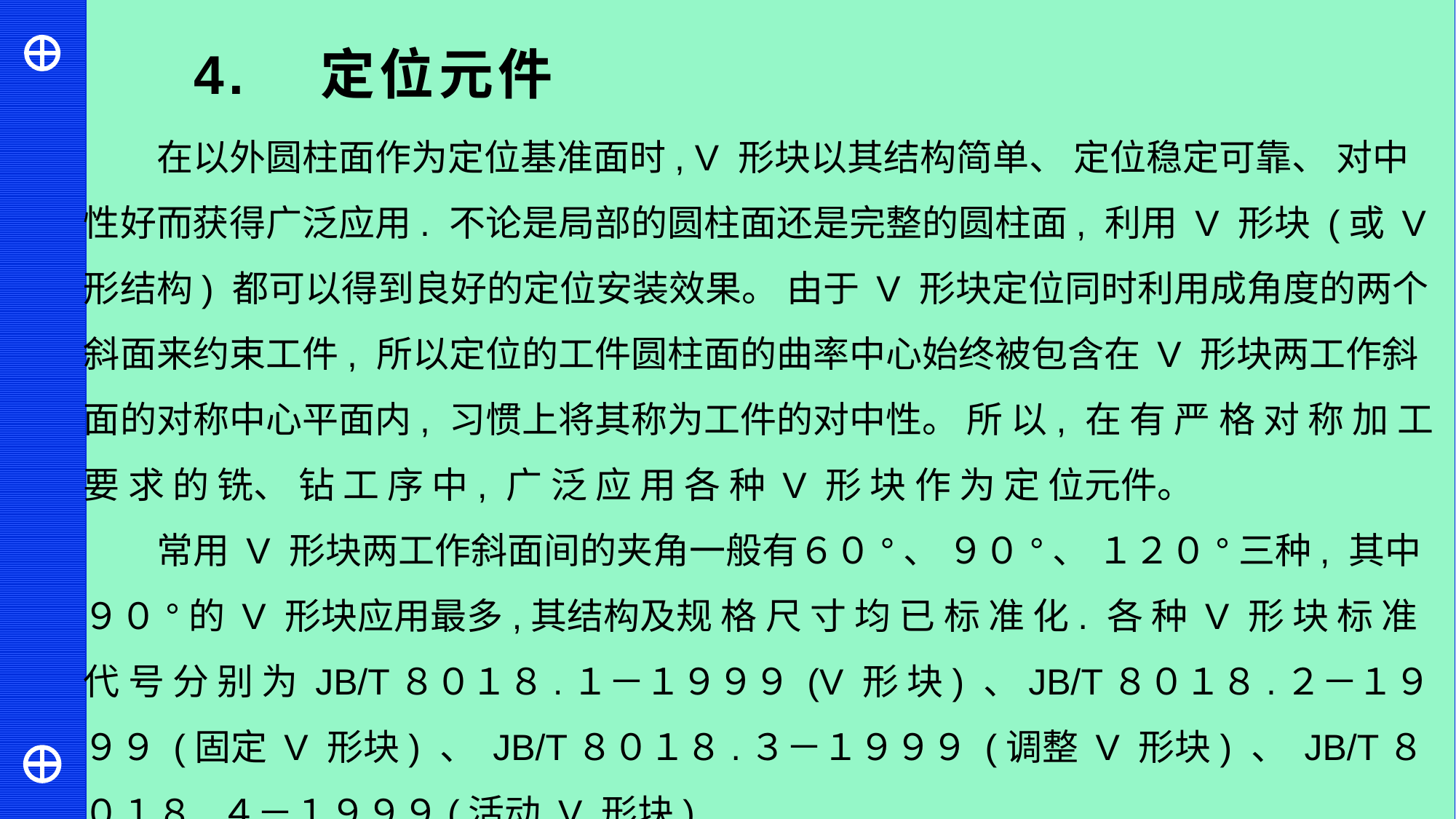

4.   定位元件
在以外圆柱面作为定位基准面时, V 形块以其结构简单、 定位稳定可靠、 对中性好而获得广泛应用. 不论是局部的圆柱面还是完整的圆柱面, 利用 V 形块 (或 V 形结构) 都可以得到良好的定位安装效果。 由于 V 形块定位同时利用成角度的两个斜面来约束工件, 所以定位的工件圆柱面的曲率中心始终被包含在 V 形块两工作斜面的对称中心平面内, 习惯上将其称为工件的对中性。 所 以, 在 有 严 格 对 称 加 工 要 求 的 铣、 钻 工 序 中, 广 泛 应 用 各 种 V 形 块 作 为 定 位元件。
常用 V 形块两工作斜面间的夹角一般有６０°、 ９０°、 １２０°三种, 其中９０°的 V 形块应用最多,其结构及规 格 尺 寸 均 已 标 准 化. 各 种 V 形 块 标 准 代 号 分 别 为 JB/T８０１８.１－１９９９ (V 形 块) 、JB/T８０１８.２－１９９９ (固定 V 形块) 、 JB/T８０１８.３－１９９９ (调整 V 形块) 、 JB/T８０１８.４－１９９９(活动 V 形块) .